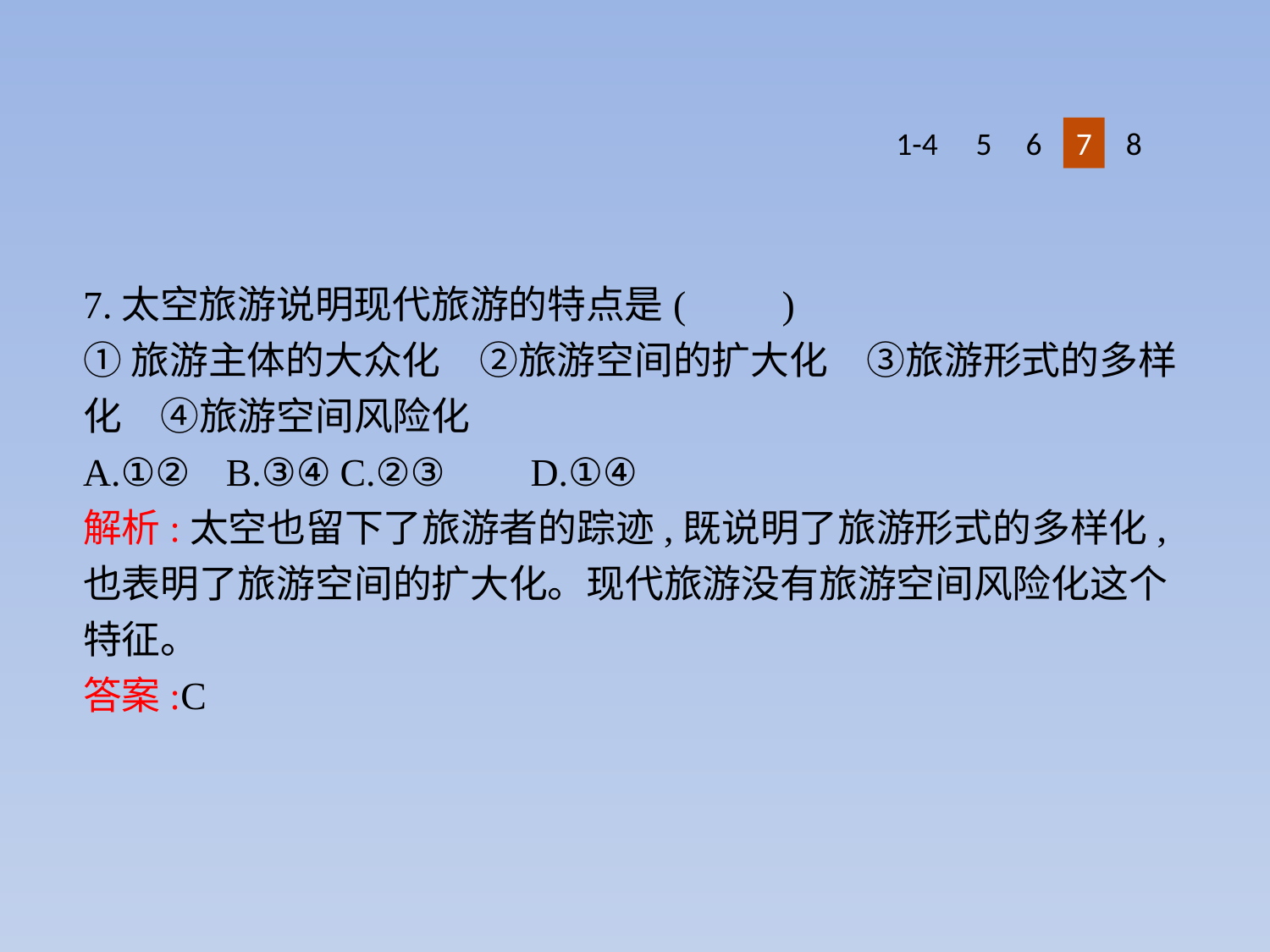

1-4
5
6
7
8
7.太空旅游说明现代旅游的特点是(　　)
①旅游主体的大众化　②旅游空间的扩大化　③旅游形式的多样化　④旅游空间风险化
A.①②	B.③④	C.②③	D.①④
解析:太空也留下了旅游者的踪迹,既说明了旅游形式的多样化,也表明了旅游空间的扩大化。现代旅游没有旅游空间风险化这个特征。
答案:C